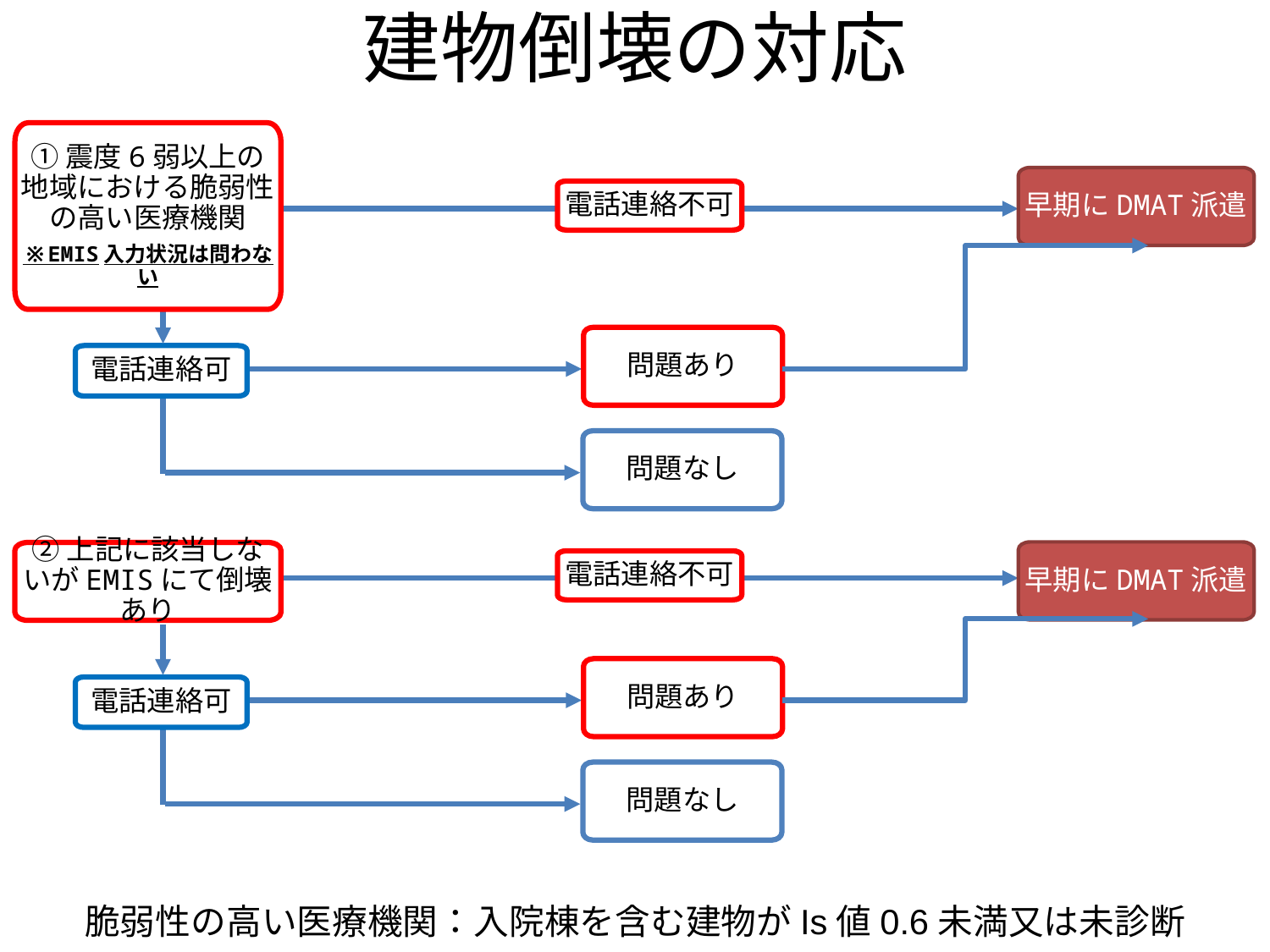

# 建物倒壊の対応
①震度6弱以上の地域における脆弱性の高い医療機関
※EMIS入力状況は問わない
早期にDMAT派遣
問題あり
電話連絡可
問題なし
電話連絡不可
早期にDMAT派遣
②上記に該当しないがEMISにて倒壊あり
電話連絡不可
問題あり
電話連絡可
問題なし
脆弱性の高い医療機関：入院棟を含む建物がIs値0.6未満又は未診断